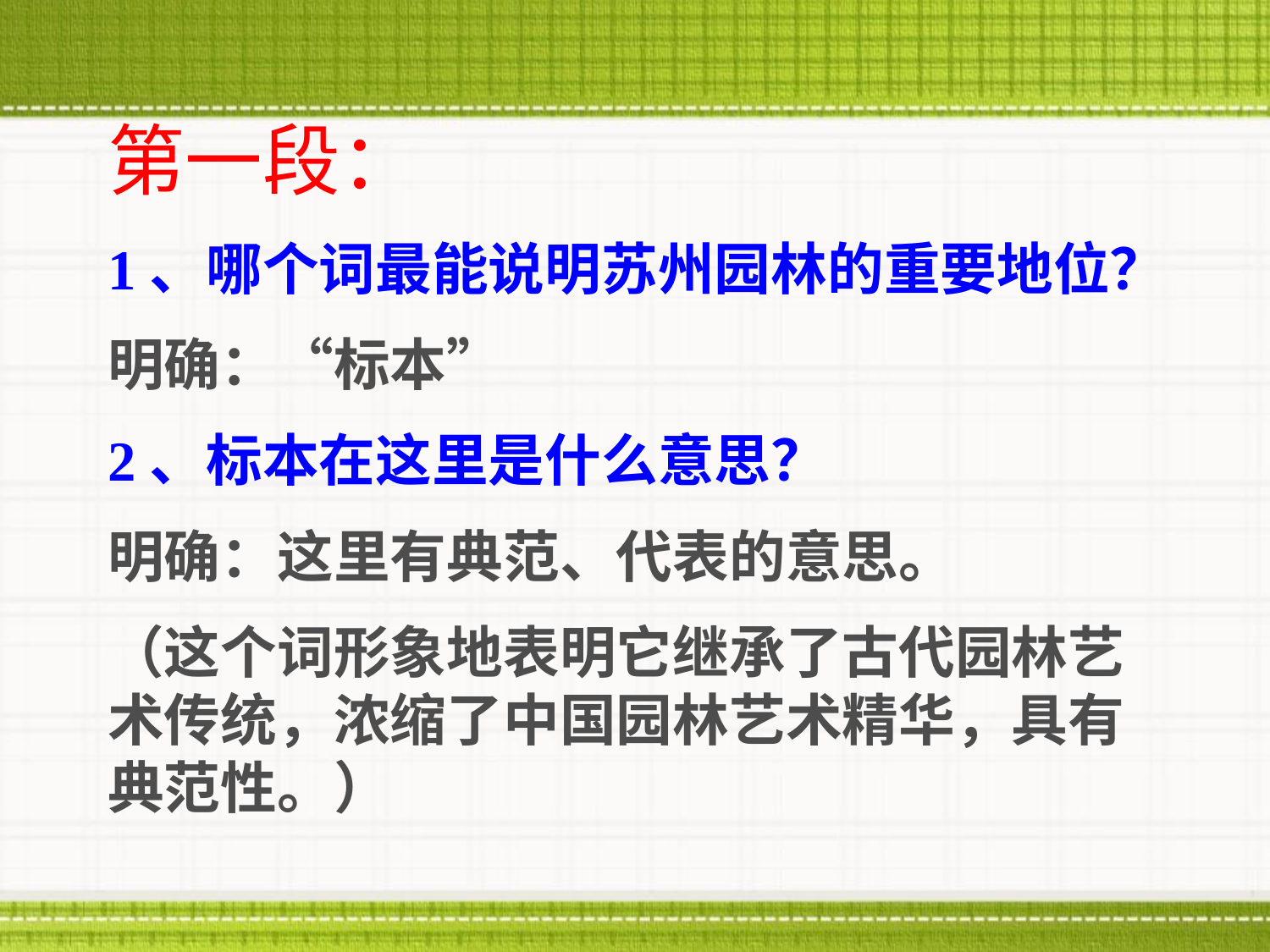

第一段：
1、哪个词最能说明苏州园林的重要地位？
明确：“标本”
2、标本在这里是什么意思？
明确：这里有典范、代表的意思。
（这个词形象地表明它继承了古代园林艺术传统，浓缩了中国园林艺术精华，具有典范性。）